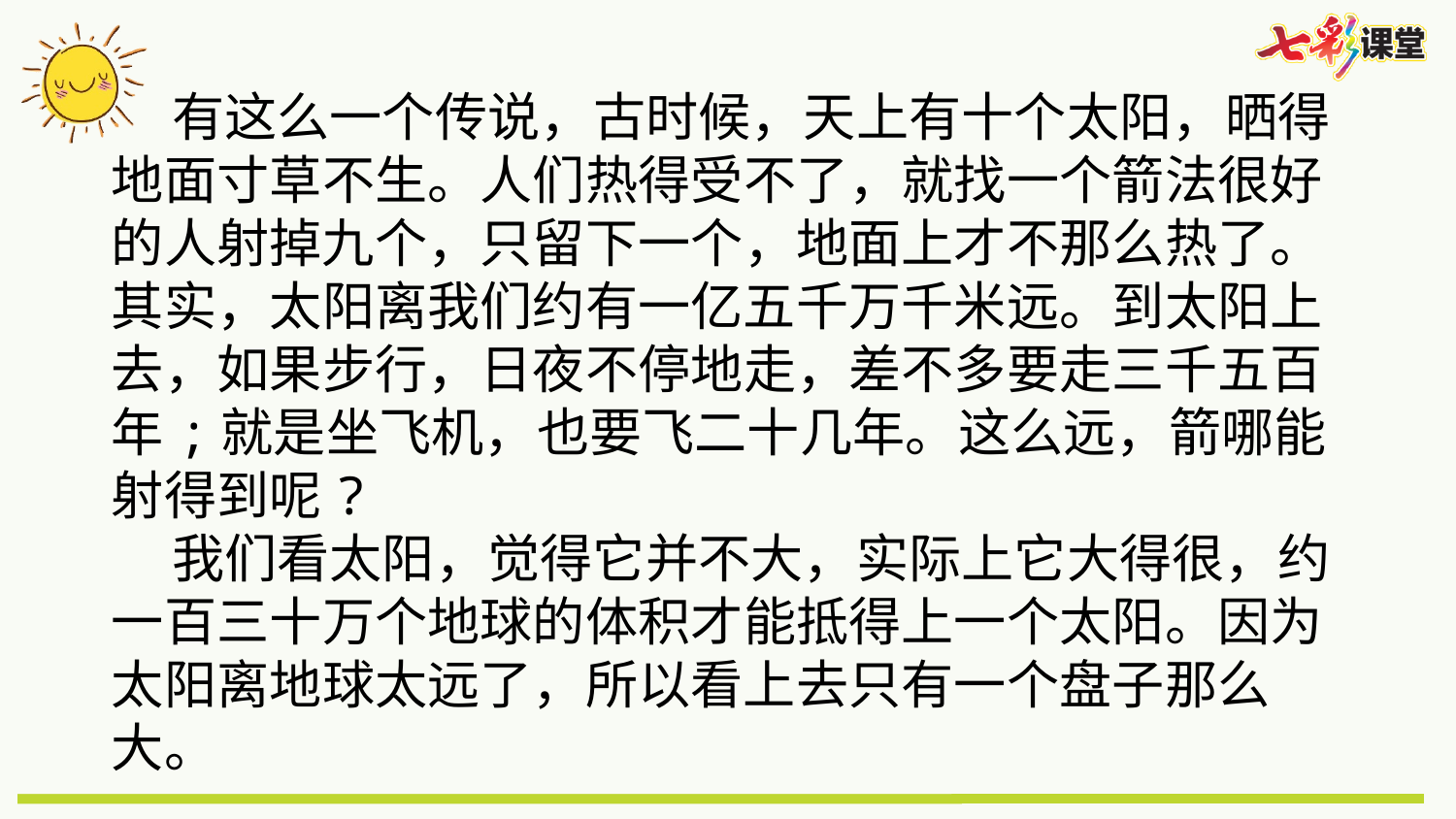

有这么一个传说，古时候，天上有十个太阳，晒得地面寸草不生。人们热得受不了，就找一个箭法很好的人射掉九个，只留下一个，地面上才不那么热了。其实，太阳离我们约有一亿五千万千米远。到太阳上去，如果步行，日夜不停地走，差不多要走三千五百年;就是坐飞机，也要飞二十几年。这么远，箭哪能射得到呢?
    我们看太阳，觉得它并不大，实际上它大得很，约一百三十万个地球的体积才能抵得上一个太阳。因为太阳离地球太远了，所以看上去只有一个盘子那么大。